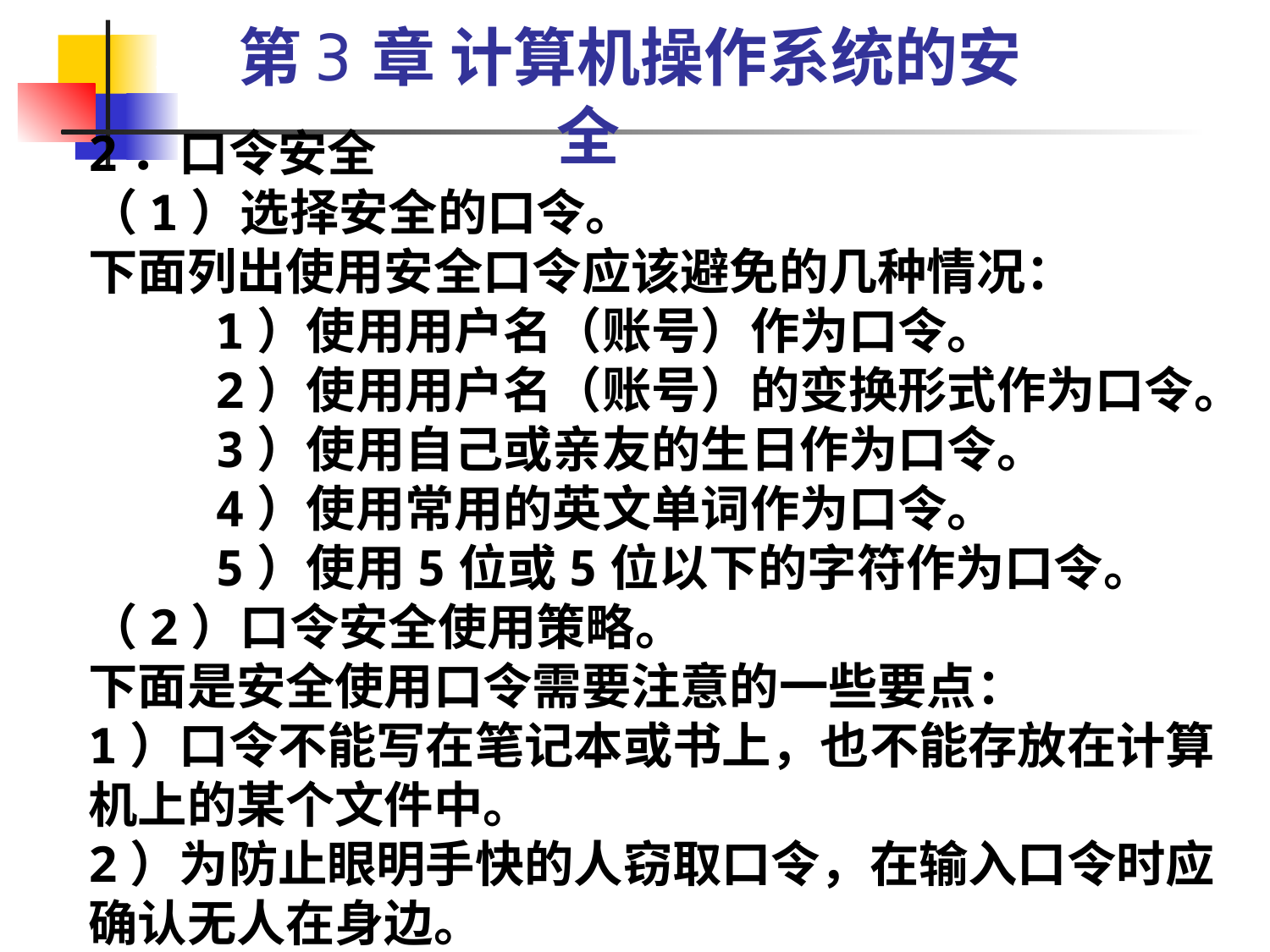

3.第3章 计算机操作系统的安全
2  UNIX系统的安全性
2．口令安全
（1）选择安全的口令。
下面列出使用安全口令应该避免的几种情况：
1）使用用户名（账号）作为口令。
2）使用用户名（账号）的变换形式作为口令。
3）使用自己或亲友的生日作为口令。
4）使用常用的英文单词作为口令。
5）使用5位或5位以下的字符作为口令。
（2）口令安全使用策略。
下面是安全使用口令需要注意的一些要点：
1）口令不能写在笔记本或书上，也不能存放在计算机上的某个文件中。
2）为防止眼明手快的人窃取口令，在输入口令时应确认无人在身边。